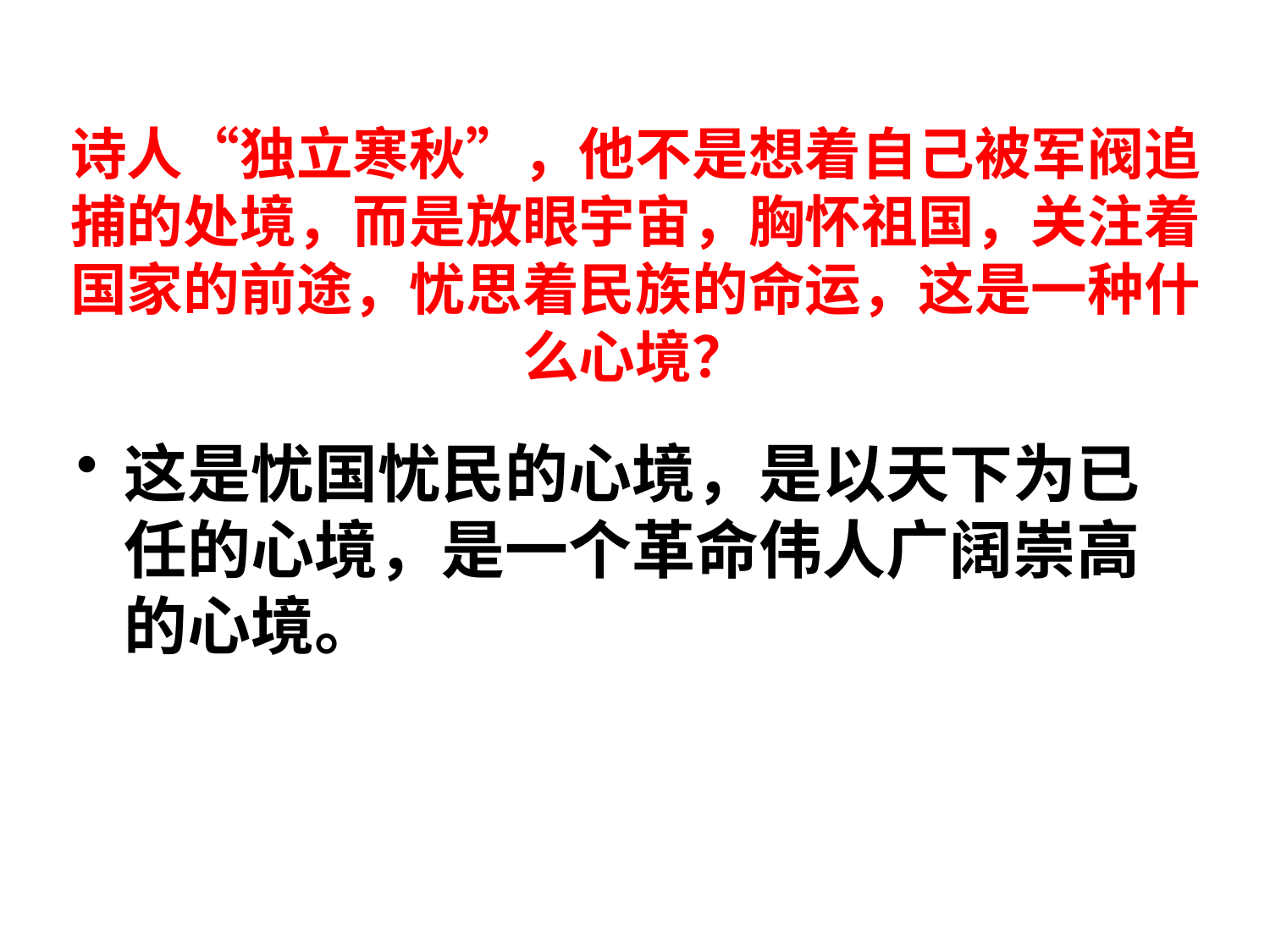

# 诗人“独立寒秋”，他不是想着自己被军阀追捕的处境，而是放眼宇宙，胸怀祖国，关注着国家的前途，忧思着民族的命运，这是一种什么心境？
这是忧国忧民的心境，是以天下为已任的心境，是一个革命伟人广阔崇高的心境。